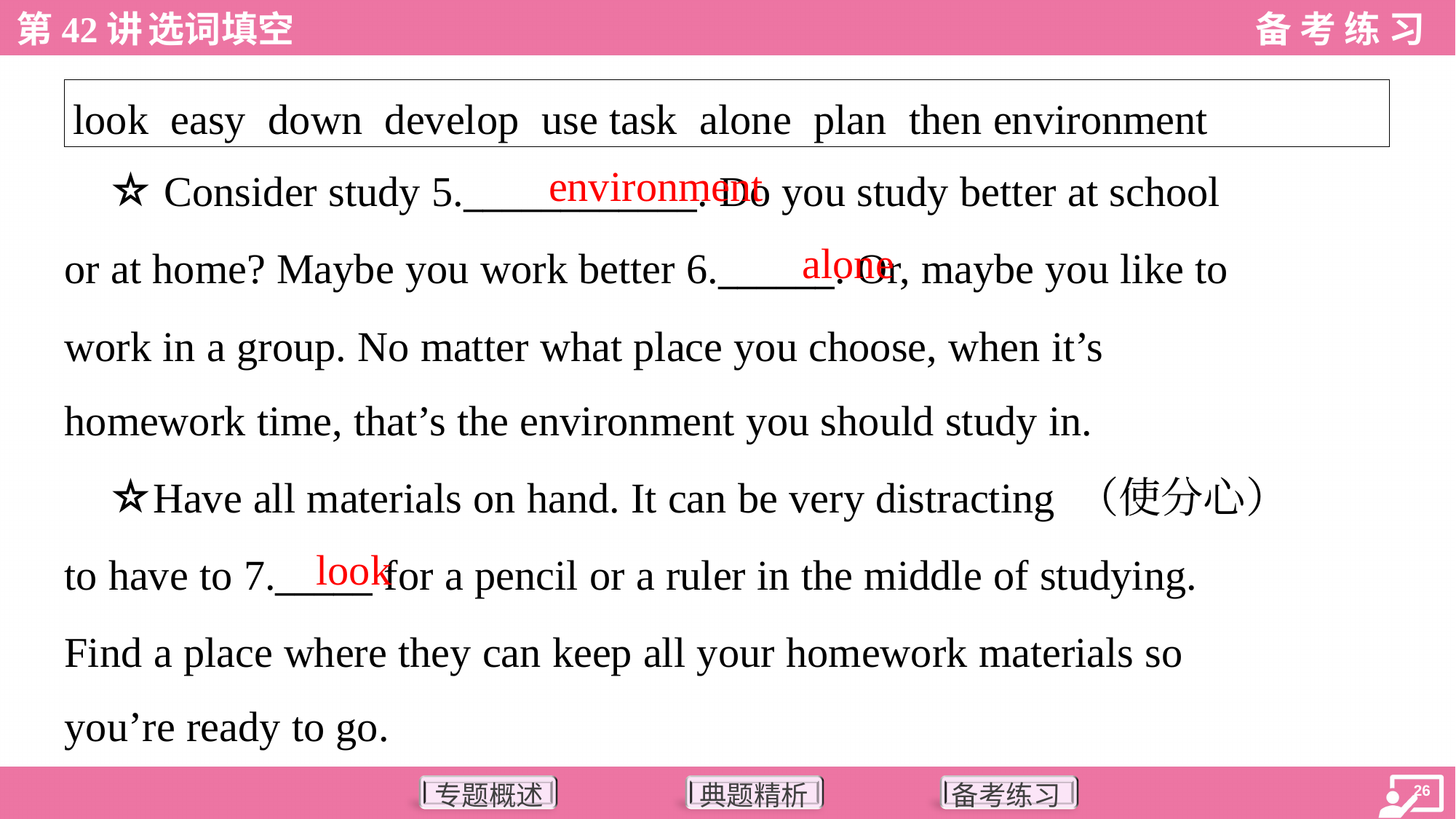

| look easy down develop use task alone plan then environment |
| --- |
environment
    ☆ Consider study 5.____________. Do you study better at school
or at home? Maybe you work better 6.______. Or, maybe you like to
work in a group. No matter what place you choose, when it’s
homework time, that’s the environment you should study in.
alone
    ☆Have all materials on hand. It can be very distracting （使分心）
to have to 7._____ for a pencil or a ruler in the middle of studying.
Find a place where they can keep all your homework materials so
you’re ready to go.
look